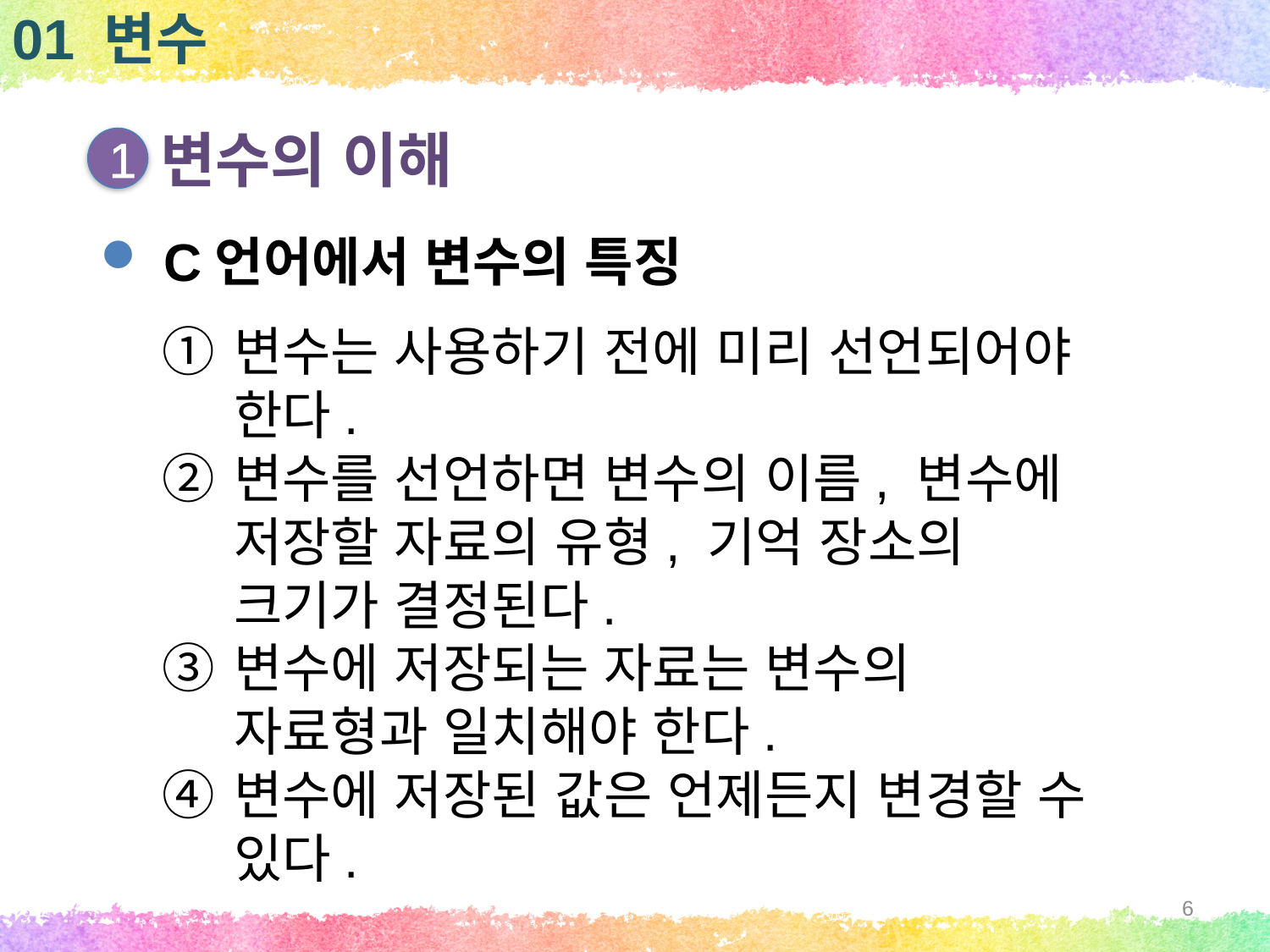

01 변수

변수의 이해
1
C언어에서 변수의 특징
변수는 사용하기 전에 미리 선언되어야 한다.
변수를 선언하면 변수의 이름, 변수에 저장할 자료의 유형, 기억 장소의 크기가 결정된다.
변수에 저장되는 자료는 변수의 자료형과 일치해야 한다.
변수에 저장된 값은 언제든지 변경할 수 있다.
6